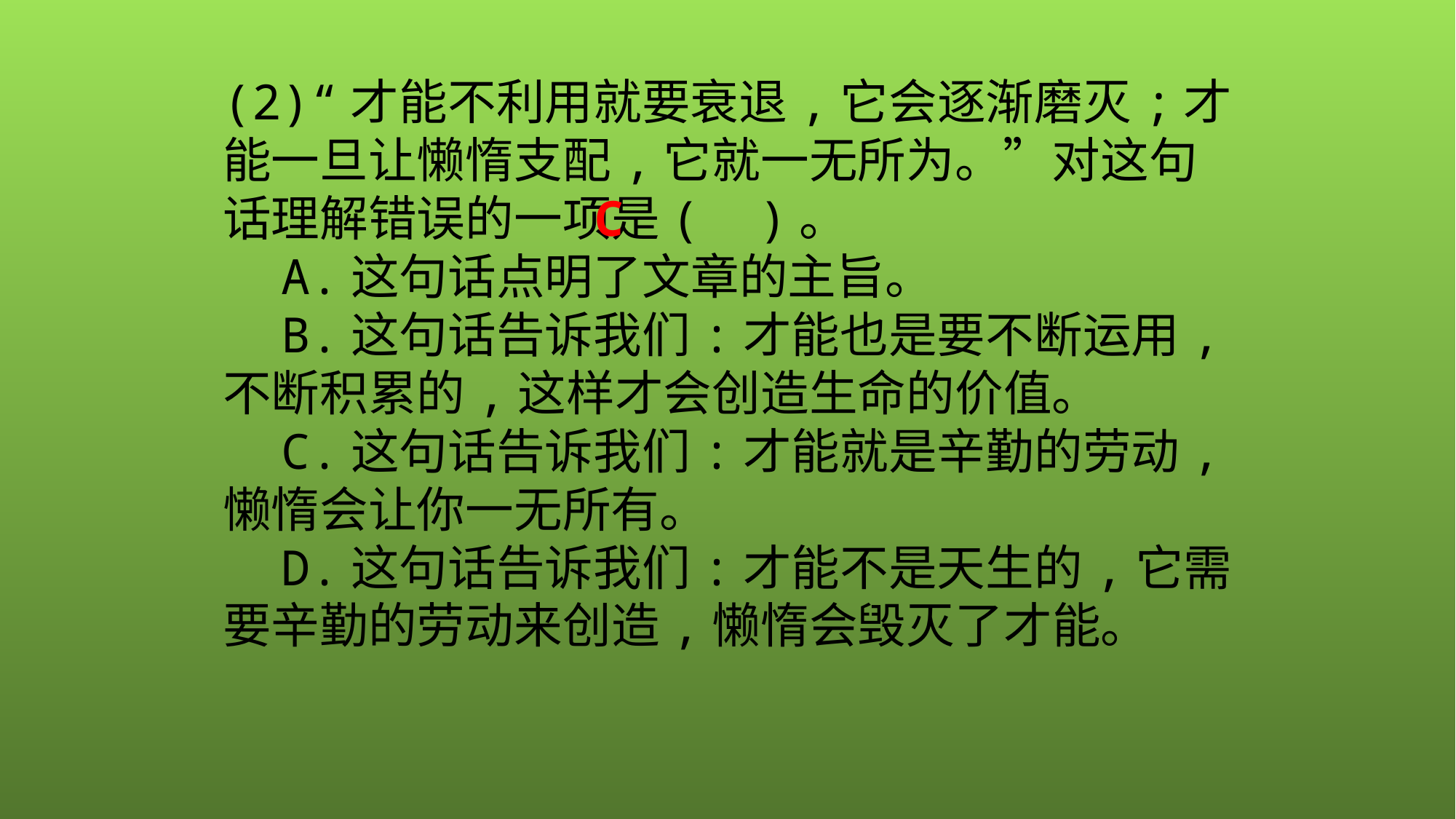

(2)“才能不利用就要衰退,它会逐渐磨灭;才能一旦让懒惰支配,它就一无所为。”对这句话理解错误的一项是(  )。
  A.这句话点明了文章的主旨。
  B.这句话告诉我们:才能也是要不断运用,不断积累的,这样才会创造生命的价值。
  C.这句话告诉我们:才能就是辛勤的劳动,懒惰会让你一无所有。
  D.这句话告诉我们:才能不是天生的,它需要辛勤的劳动来创造,懒惰会毁灭了才能。

C